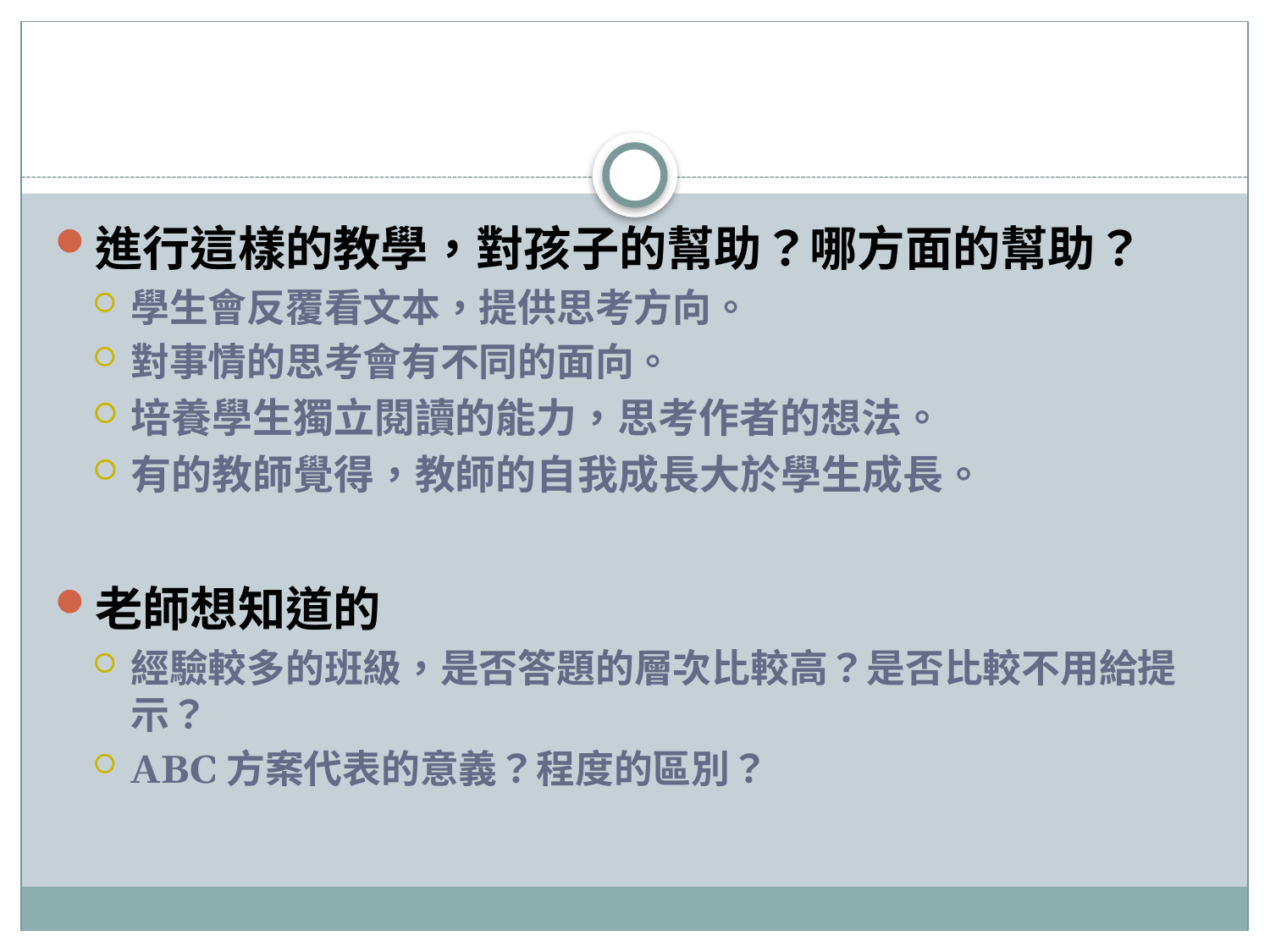

#
進行這樣的教學，對孩子的幫助？哪方面的幫助？
學生會反覆看文本，提供思考方向。
對事情的思考會有不同的面向。
培養學生獨立閱讀的能力，思考作者的想法。
有的教師覺得，教師的自我成長大於學生成長。

老師想知道的
經驗較多的班級，是否答題的層次比較高？是否比較不用給提示？
ABC方案代表的意義？程度的區別？